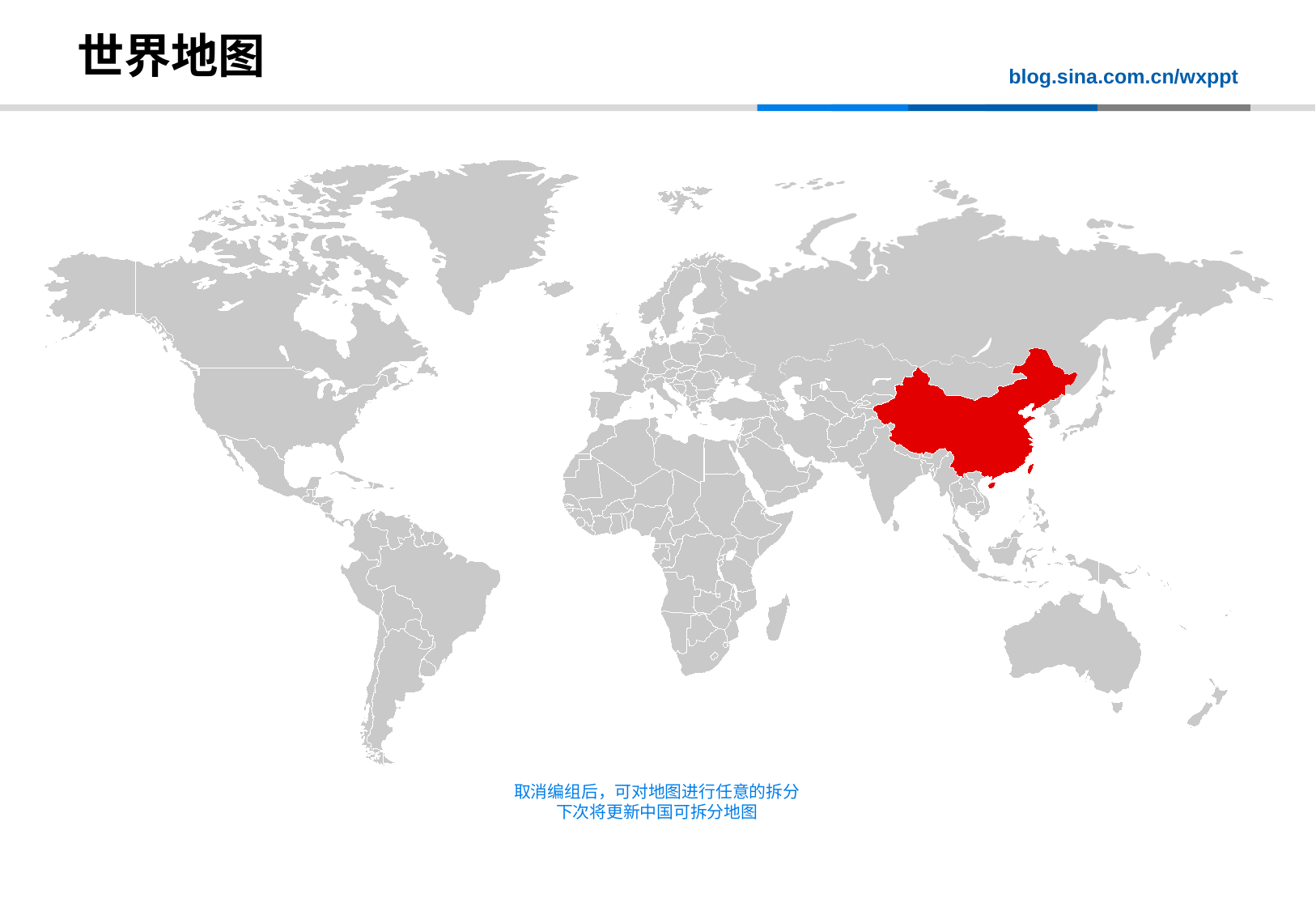

# 世界地图

取消编组后，可对地图进行任意的拆分
下次将更新中国可拆分地图